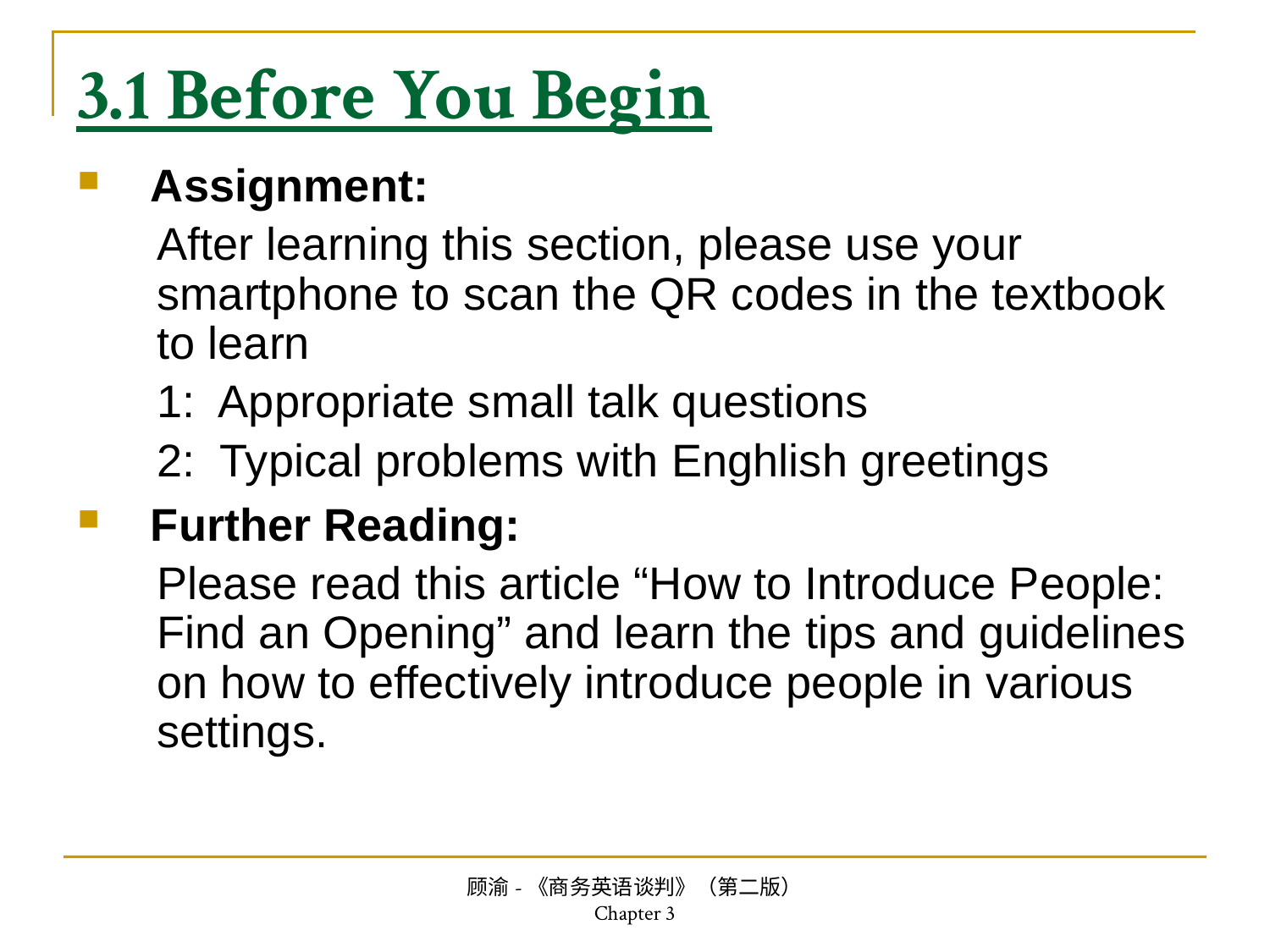

# 3.1 Before You Begin
  Assignment:
After learning this section, please use your smartphone to scan the QR codes in the textbook to learn
1:  Appropriate small talk questions
2:  Typical problems with Enghlish greetings
  Further Reading:
Please read this article “How to Introduce People: Find an Opening” and learn the tips and guidelines on how to effectively introduce people in various settings.

12
顾渝-《商务英语谈判》（第二版） Chapter 3